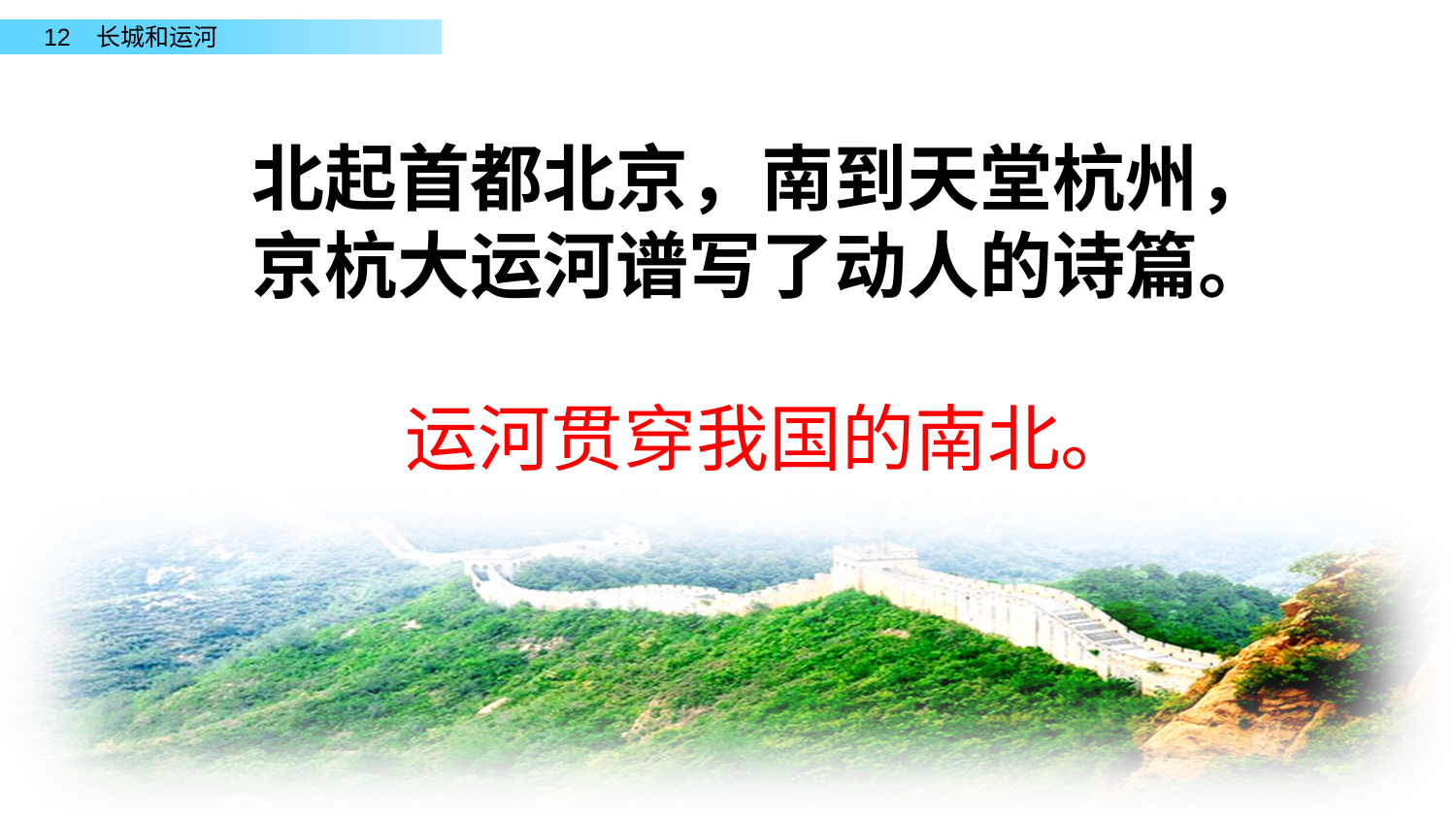

北起首都北京，南到天堂杭州，
京杭大运河谱写了动人的诗篇。
运河贯穿我国的南北。